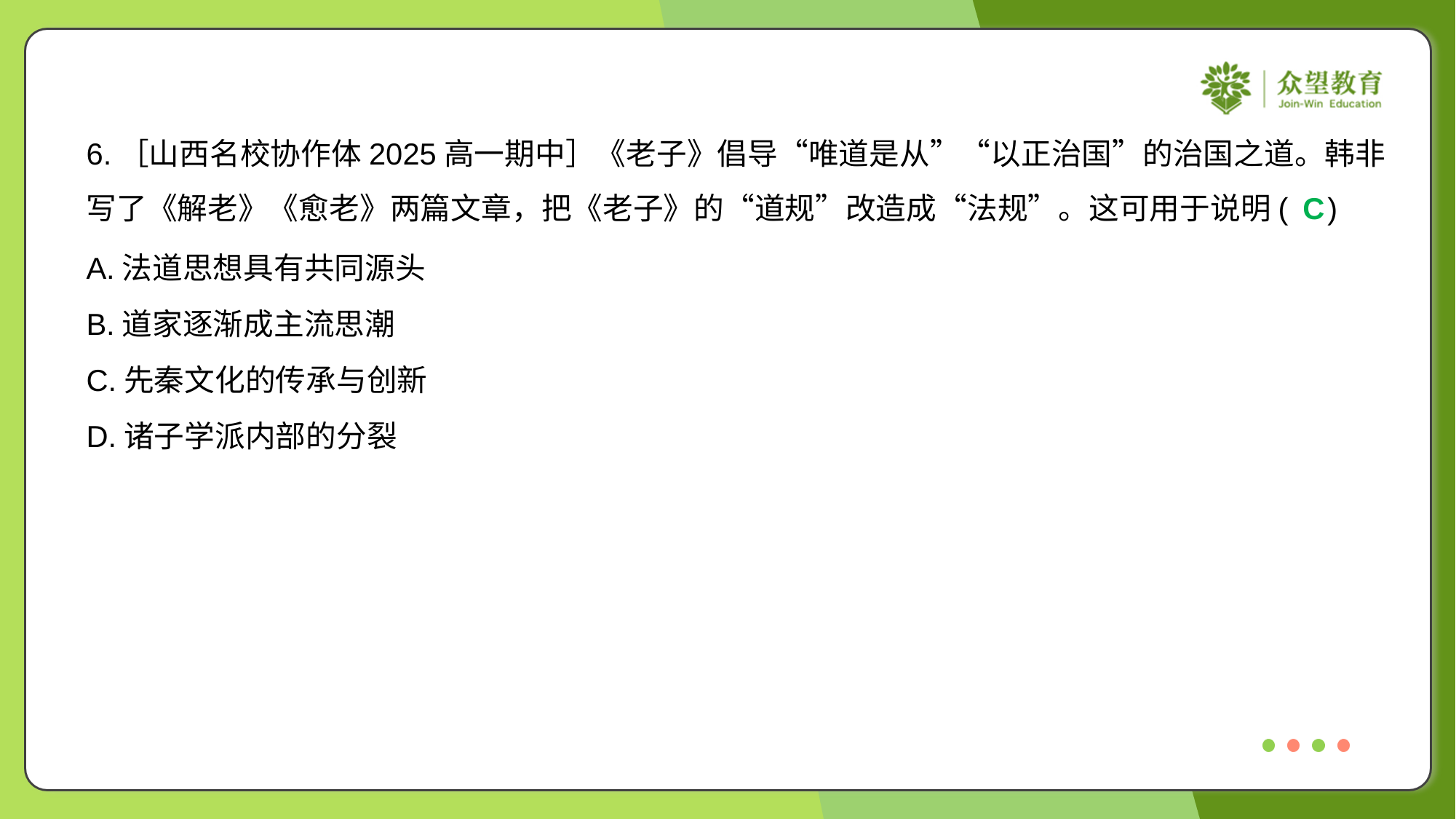

6.［山西名校协作体2025高一期中］《老子》倡导“唯道是从”“以正治国”的治国之道。韩非
写了《解老》《愈老》两篇文章，把《老子》的“道规”改造成“法规”。这可用于说明(     )
C
A.法道思想具有共同源头
B.道家逐渐成主流思潮
C.先秦文化的传承与创新
D.诸子学派内部的分裂